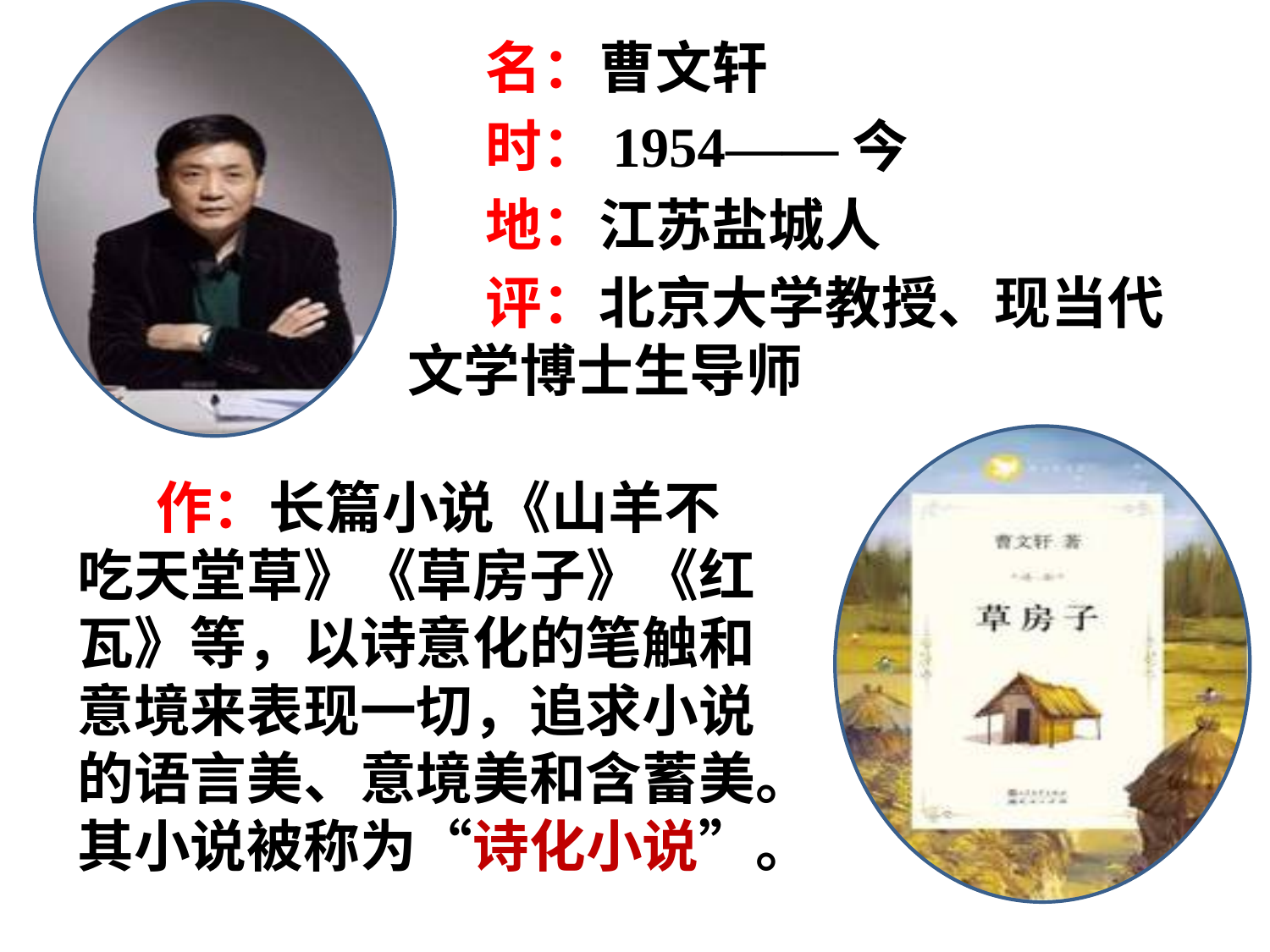

名：曹文轩
时：1954——今
地：江苏盐城人
评：北京大学教授、现当代文学博士生导师

作：长篇小说《山羊不吃天堂草》《草房子》《红瓦》等，以诗意化的笔触和意境来表现一切，追求小说的语言美、意境美和含蓄美。其小说被称为“诗化小说”。